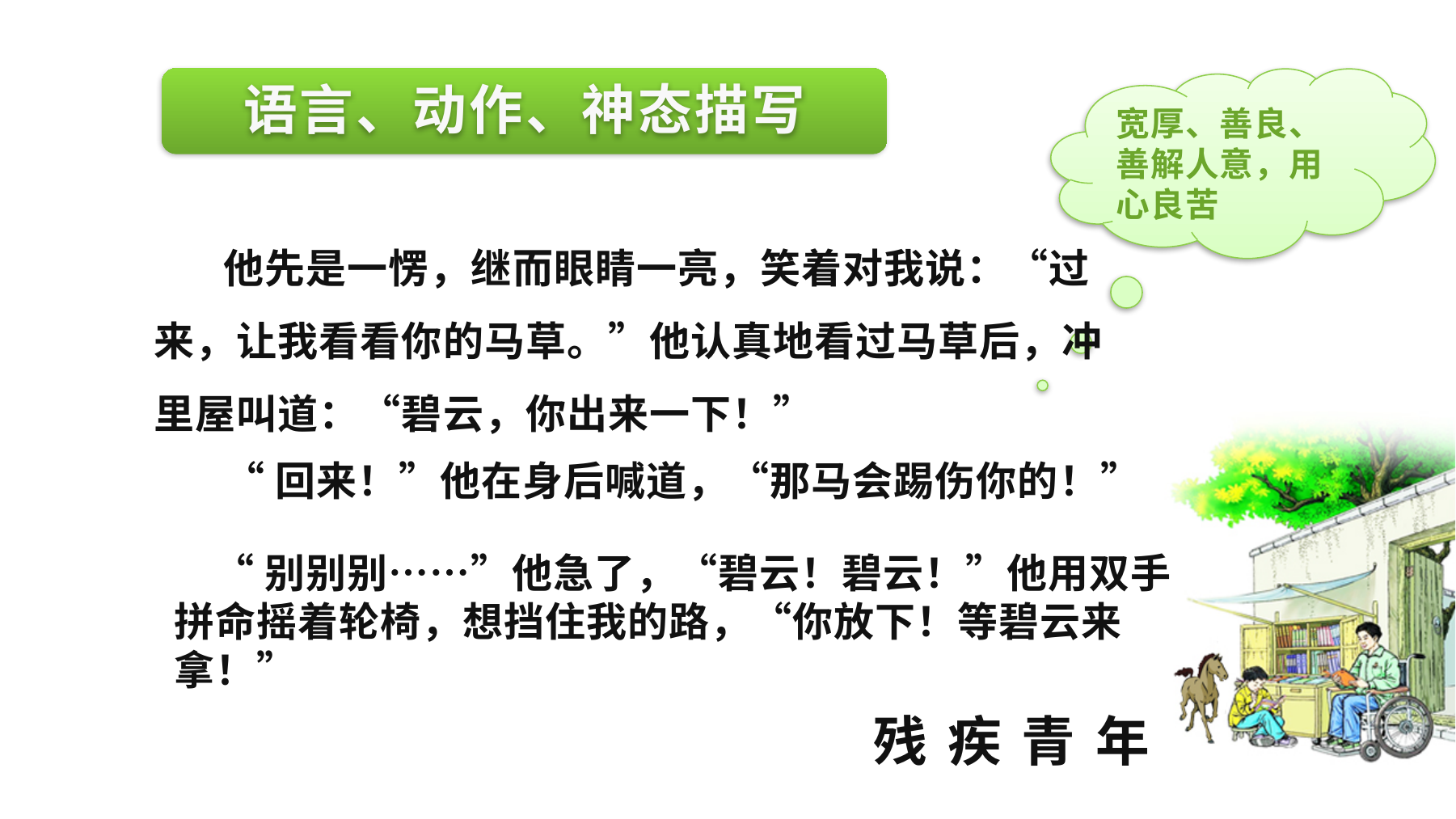

语言、动作、神态描写
宽厚、善良、善解人意，用心良苦
      他先是一愣，继而眼睛一亮，笑着对我说：“过来，让我看看你的马草。”他认真地看过马草后，冲里屋叫道：“碧云，你出来一下！”
“回来！”他在身后喊道，“那马会踢伤你的！”
    “别别别……”他急了，“碧云！碧云！”他用双手拼命摇着轮椅，想挡住我的路，“你放下！等碧云来拿！”
残疾青年